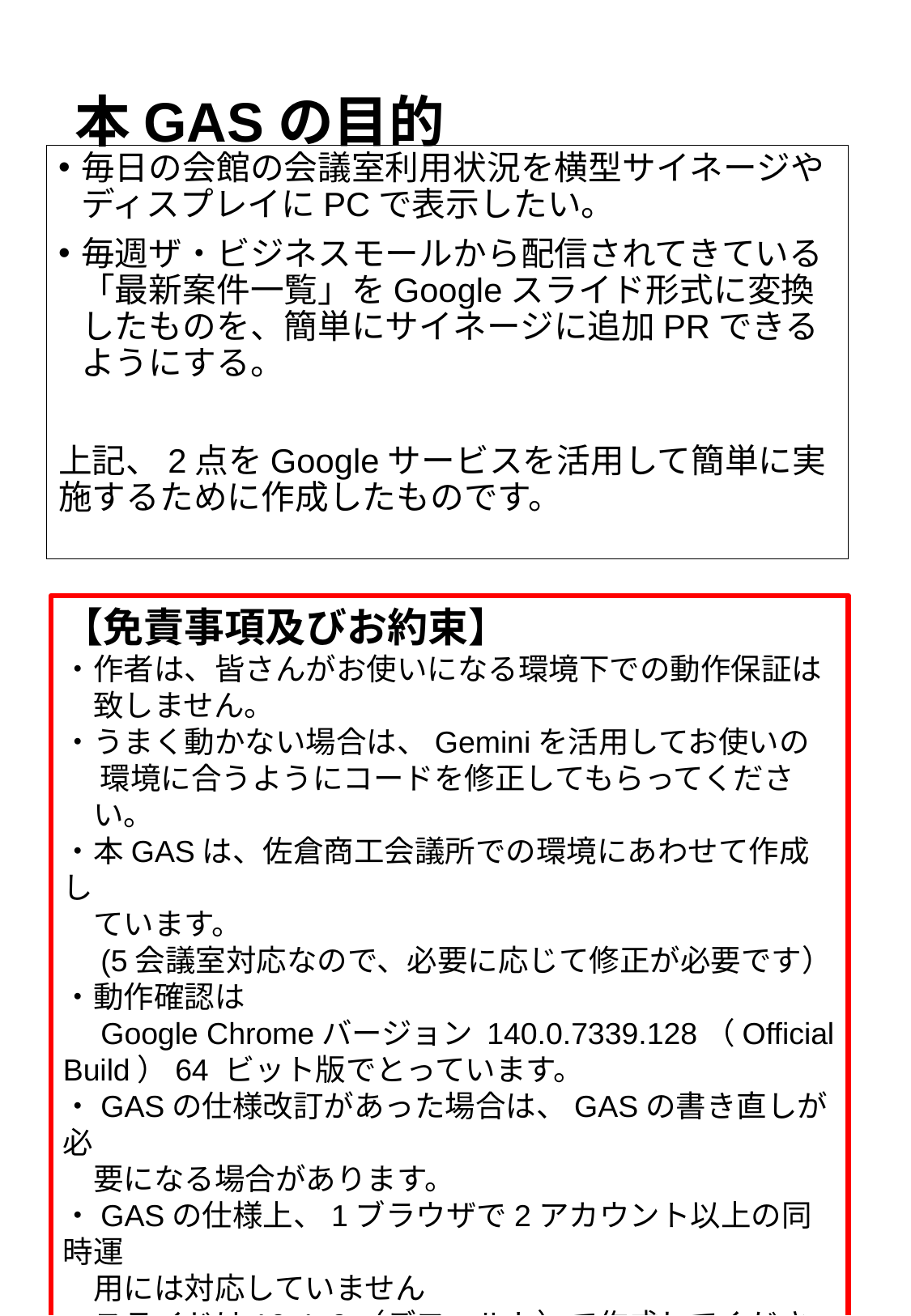

# 本GASの目的
毎日の会館の会議室利用状況を横型サイネージやディスプレイにPCで表示したい。
毎週ザ・ビジネスモールから配信されてきている「最新案件一覧」をGoogleスライド形式に変換したものを、簡単にサイネージに追加PRできるようにする。

上記、2点をGoogleサービスを活用して簡単に実施するために作成したものです。
【免責事項及びお約束】
・作者は、皆さんがお使いになる環境下での動作保証は
　致しません。
・うまく動かない場合は、Geminiを活用してお使いの
 　環境に合うようにコードを修正してもらってくださ
　い。
・本GASは、佐倉商工会議所での環境にあわせて作成し
　ています。
　(5会議室対応なので、必要に応じて修正が必要です）
・動作確認は
　Google Chromeバージョン 140.0.7339.128（Official Build）64 ビット版でとっています。
・GASの仕様改訂があった場合は、GASの書き直しが必
　要になる場合があります。
・GASの仕様上、1ブラウザで2アカウント以上の同時運
　用には対応していません
・スライドは16：9（デフォルト）で作成してください